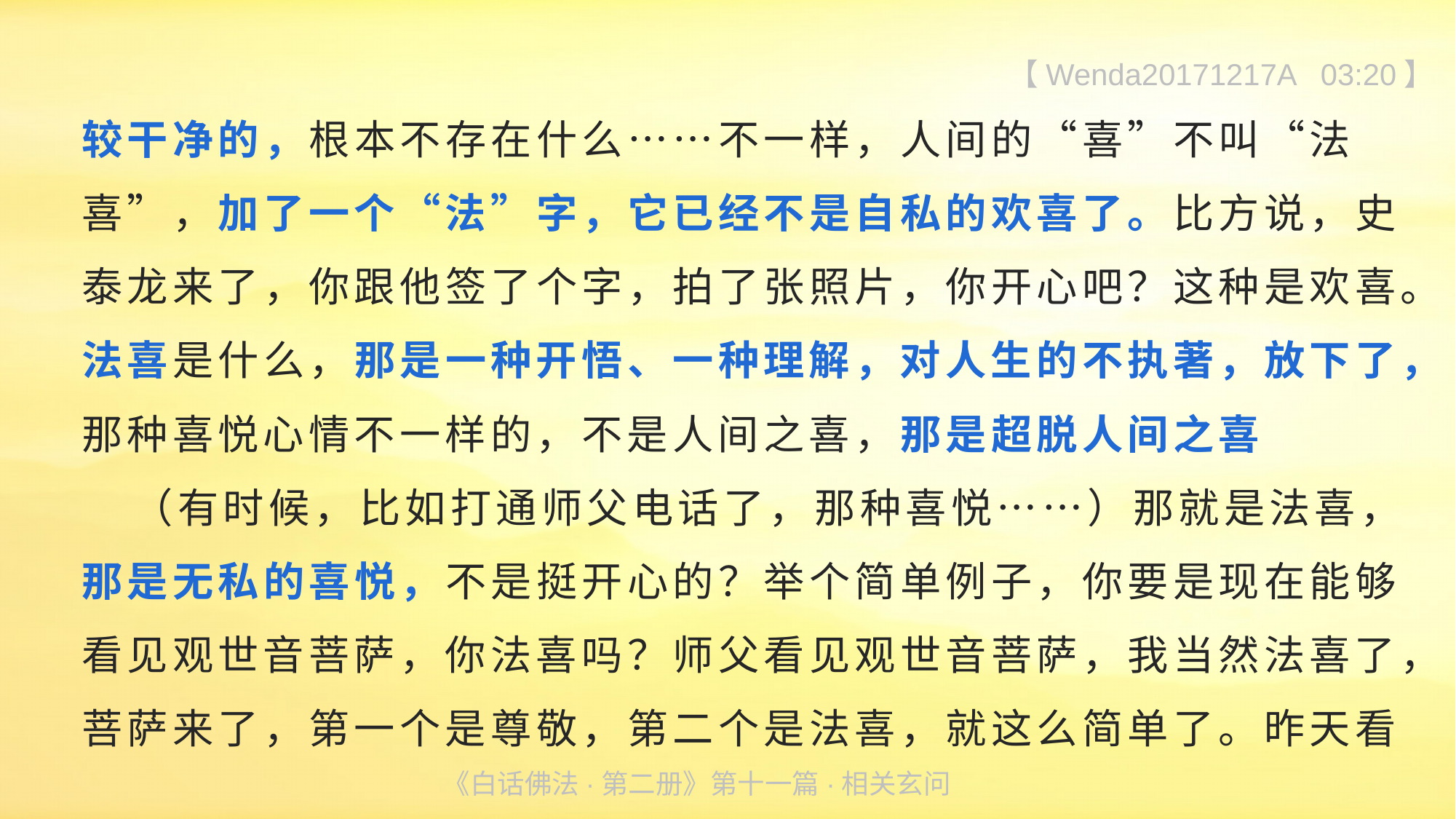

【Wenda20171217A   03:20】
较干净的，根本不存在什么……不一样，人间的“喜”不叫“法喜”，加了一个“法”字，它已经不是自私的欢喜了。比方说，史泰龙来了，你跟他签了个字，拍了张照片，你开心吧？这种是欢喜。法喜是什么，那是一种开悟、一种理解，对人生的不执著，放下了，那种喜悦心情不一样的，不是人间之喜，那是超脱人间之喜
   （有时候，比如打通师父电话了，那种喜悦……）那就是法喜，那是无私的喜悦，不是挺开心的？举个简单例子，你要是现在能够看见观世音菩萨，你法喜吗？师父看见观世音菩萨，我当然法喜了，菩萨来了，第一个是尊敬，第二个是法喜，就这么简单了。昨天看
《白话佛法·第二册》第十一篇·相关玄问